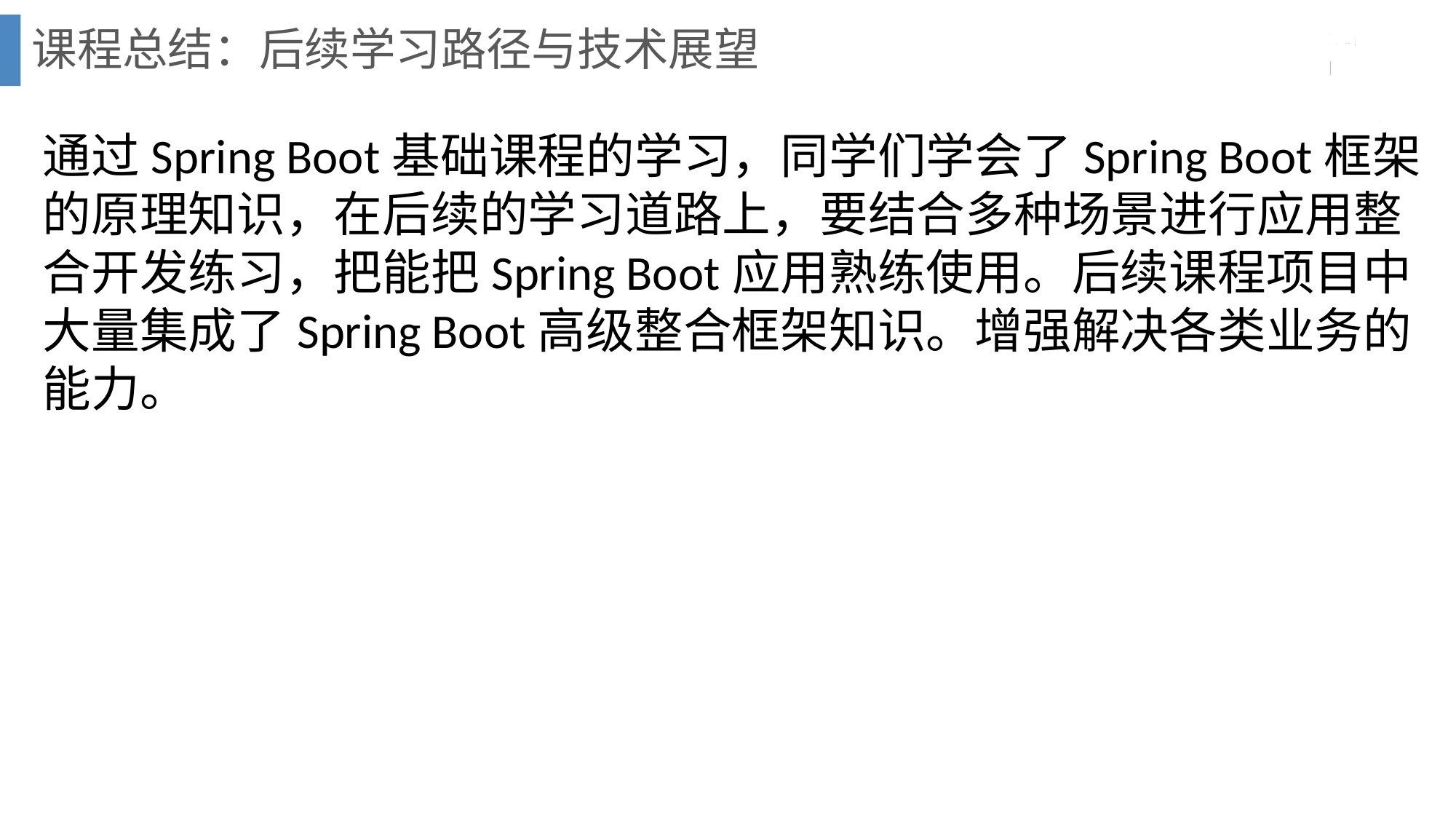

课程总结：后续学习路径与技术展望
通过Spring Boot基础课程的学习，同学们学会了Spring Boot框架的原理知识，在后续的学习道路上，要结合多种场景进行应用整合开发练习，把能把Spring Boot应用熟练使用。后续课程项目中大量集成了Spring Boot高级整合框架知识。增强解决各类业务的能力。